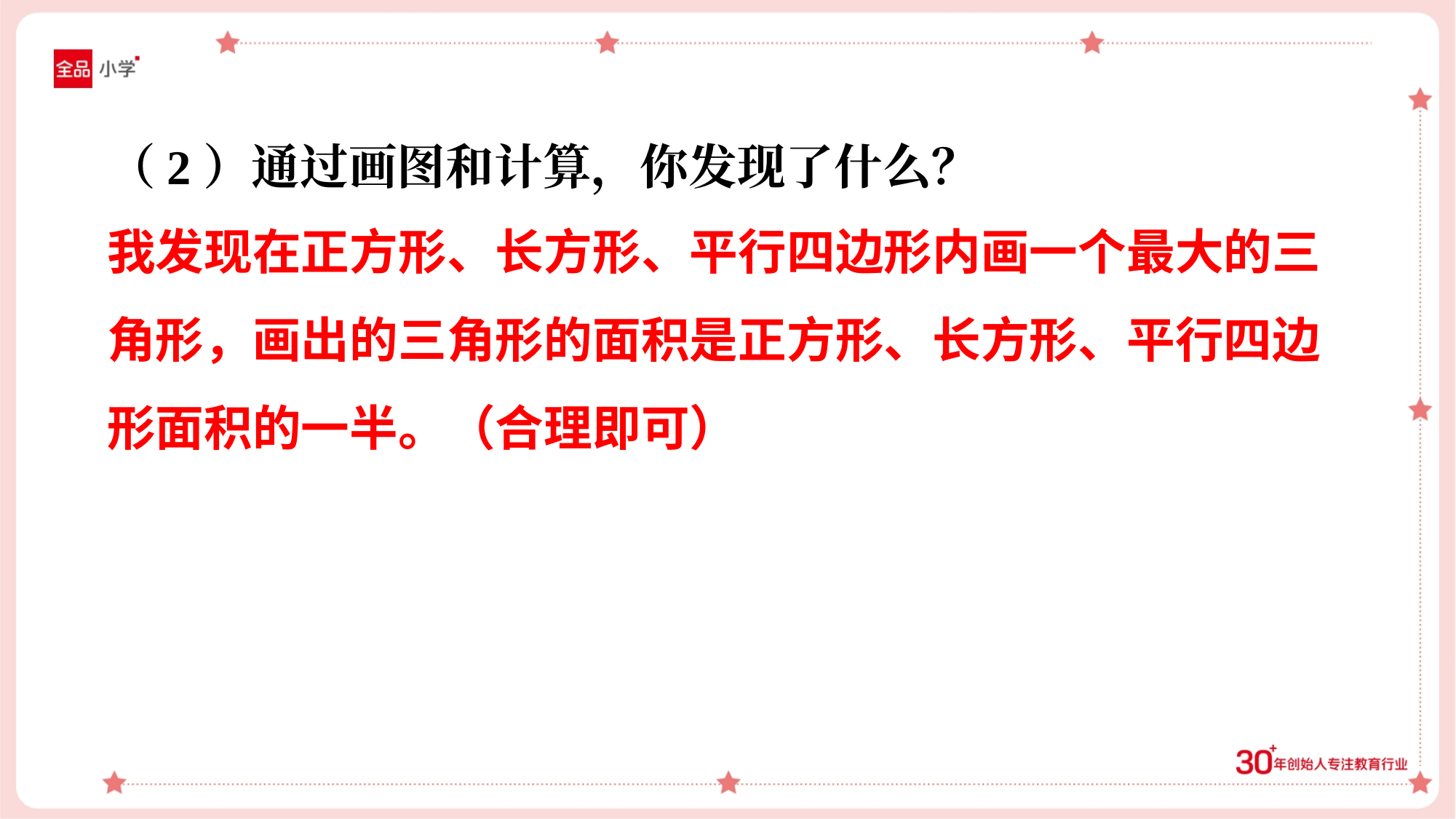

（2）通过画图和计算，你发现了什么？
我发现在正方形、长方形、平行四边形内画一个最大的三
角形，画出的三角形的面积是正方形、长方形、平行四边
形面积的一半。（合理即可）